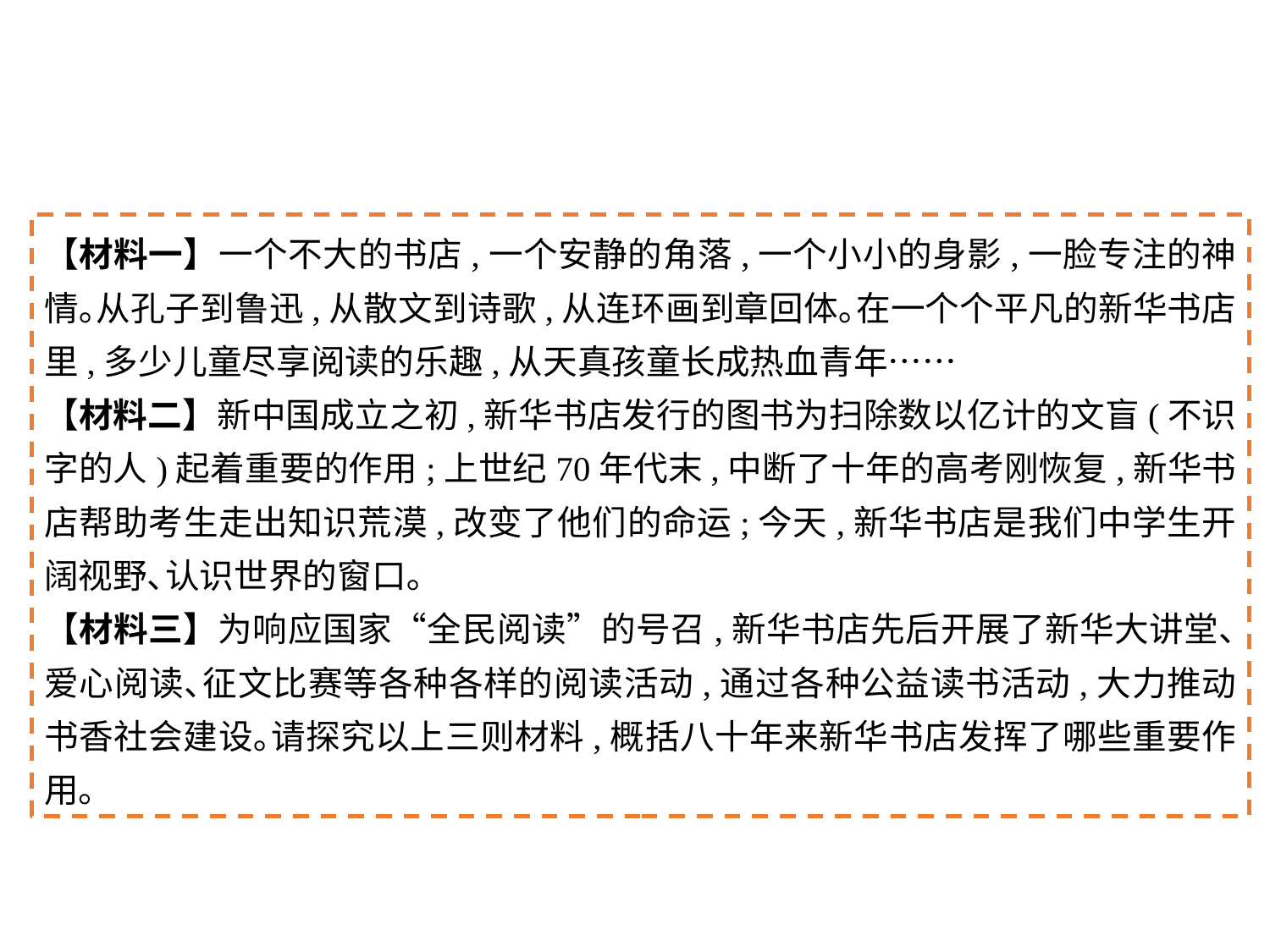

【材料一】一个不大的书店,一个安静的角落,一个小小的身影,一脸专注的神情｡从孔子到鲁迅,从散文到诗歌,从连环画到章回体｡在一个个平凡的新华书店里,多少儿童尽享阅读的乐趣,从天真孩童长成热血青年……
【材料二】新中国成立之初,新华书店发行的图书为扫除数以亿计的文盲(不识字的人)起着重要的作用;上世纪70年代末,中断了十年的高考刚恢复,新华书店帮助考生走出知识荒漠,改变了他们的命运;今天,新华书店是我们中学生开阔视野､认识世界的窗口｡
【材料三】为响应国家“全民阅读”的号召,新华书店先后开展了新华大讲堂､爱心阅读､征文比赛等各种各样的阅读活动,通过各种公益读书活动,大力推动书香社会建设｡请探究以上三则材料,概括八十年来新华书店发挥了哪些重要作用。